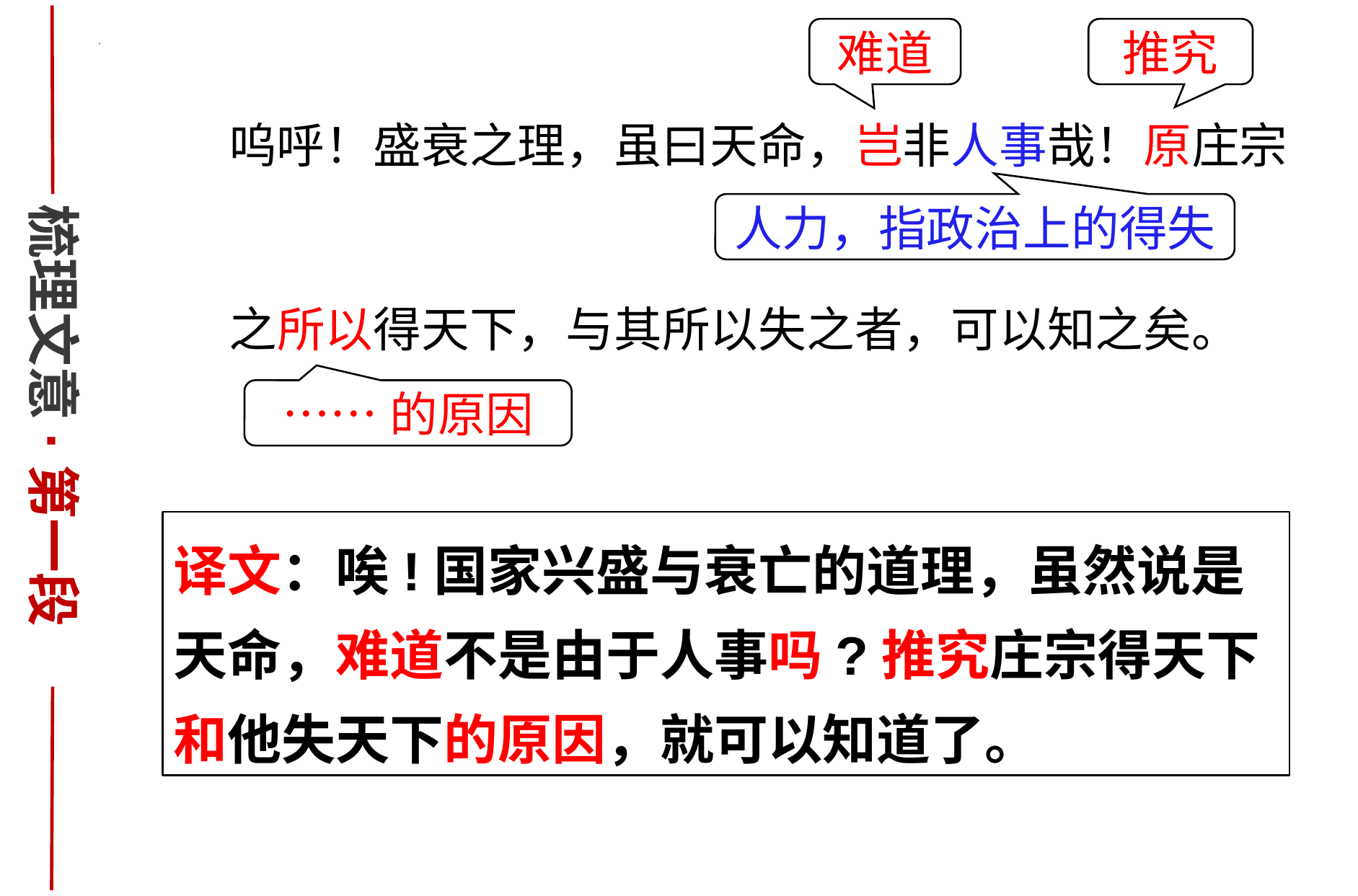

难道
推究
呜呼！盛衰之理，虽曰天命，岂非人事哉！原庄宗

之所以得天下，与其所以失之者，可以知之矣。
梳理文意·第一段
人力，指政治上的得失
……的原因
译文：唉!国家兴盛与衰亡的道理，虽然说是天命，难道不是由于人事吗?推究庄宗得天下和他失天下的原因，就可以知道了。